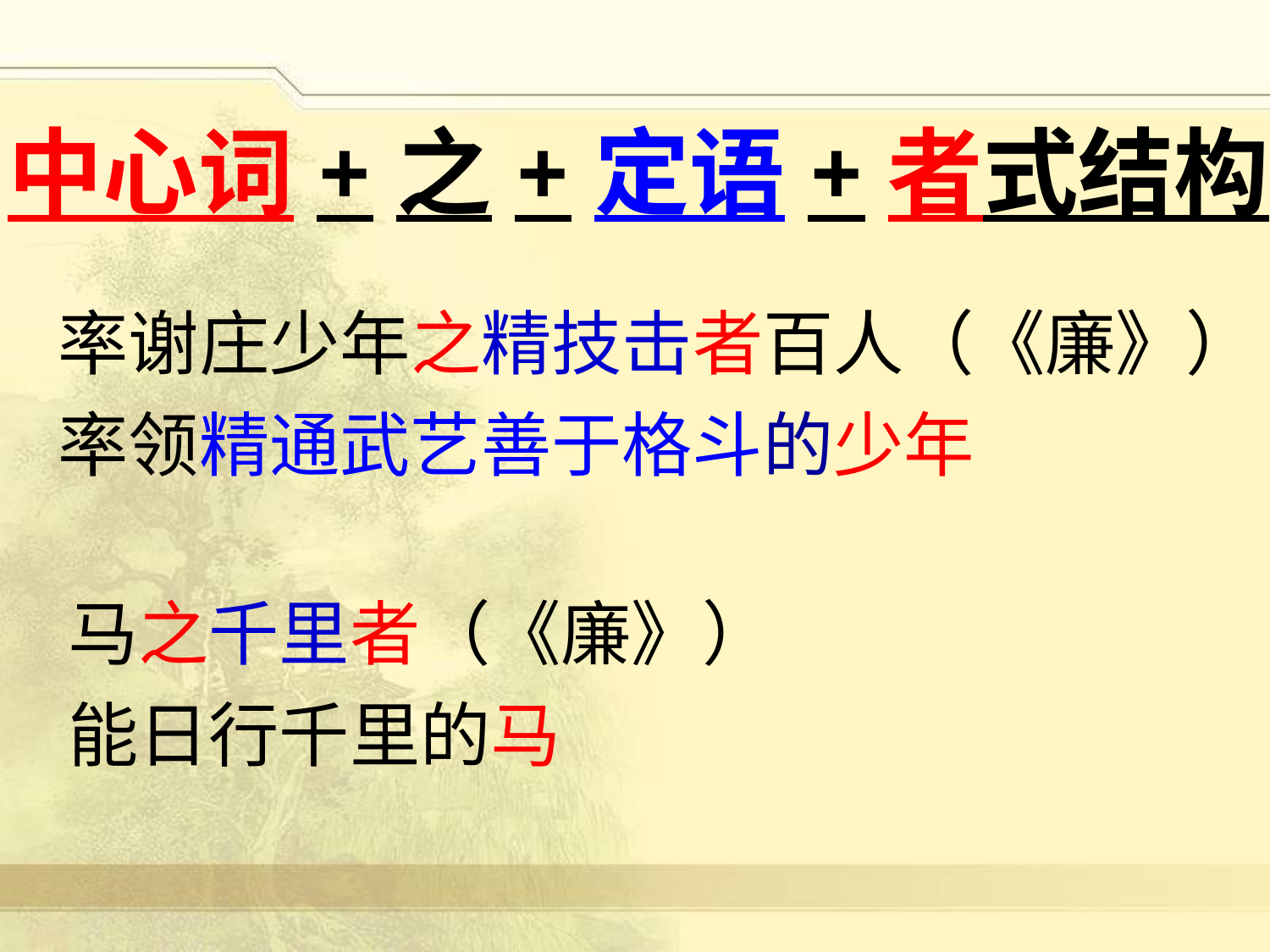

中心词+之+定语+者式结构
率谢庄少年之精技击者百人（《廉》）
率领精通武艺善于格斗的少年
马之千里者（《廉》）
能日行千里的马